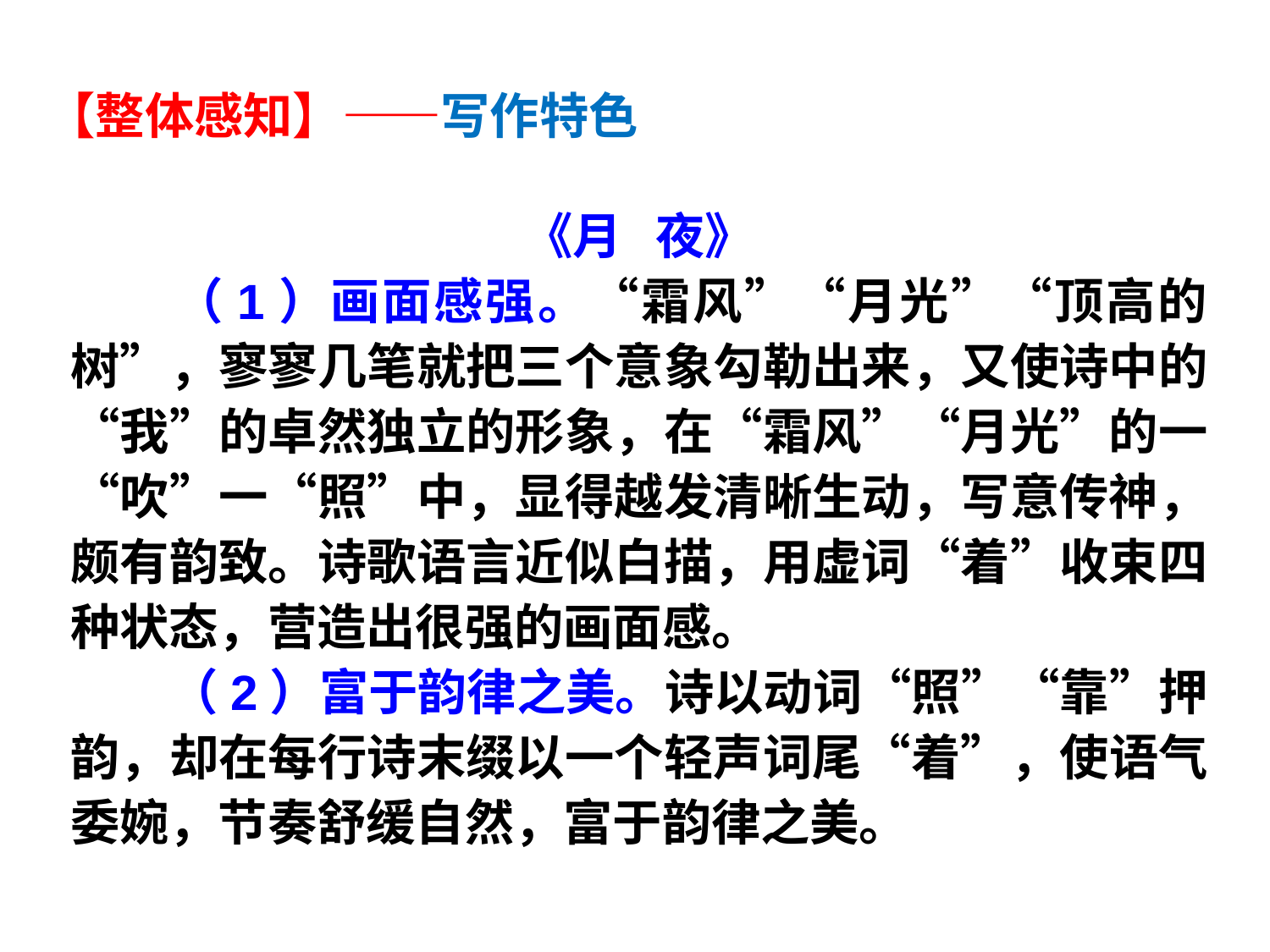

【整体感知】——写作特色
《月   夜》
　　（1）画面感强。“霜风”“月光”“顶高的树”，寥寥几笔就把三个意象勾勒出来，又使诗中的“我”的卓然独立的形象，在“霜风”“月光”的一“吹”一“照”中，显得越发清晰生动，写意传神，颇有韵致。诗歌语言近似白描，用虚词“着”收束四种状态，营造出很强的画面感。
　　（2）富于韵律之美。诗以动词“照”“靠”押韵，却在每行诗末缀以一个轻声词尾“着”，使语气委婉，节奏舒缓自然，富于韵律之美。